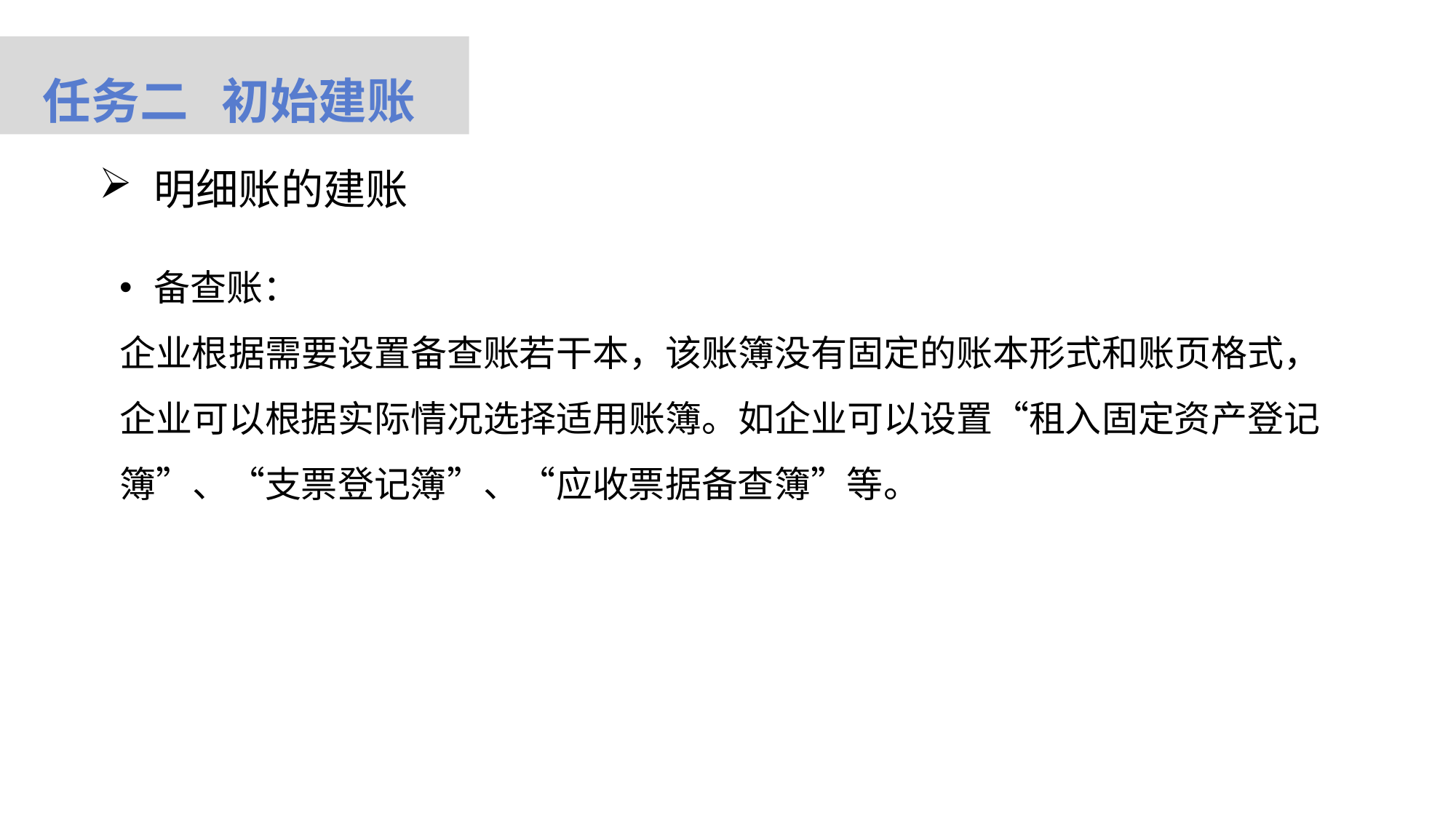

任务二   初始建账

明细账的建账
备查账：
企业根据需要设置备查账若干本，该账簿没有固定的账本形式和账页格式， 企业可以根据实际情况选择适用账簿。如企业可以设置“租入固定资产登记簿”、“支票登记簿”、“应收票据备查簿”等。

19